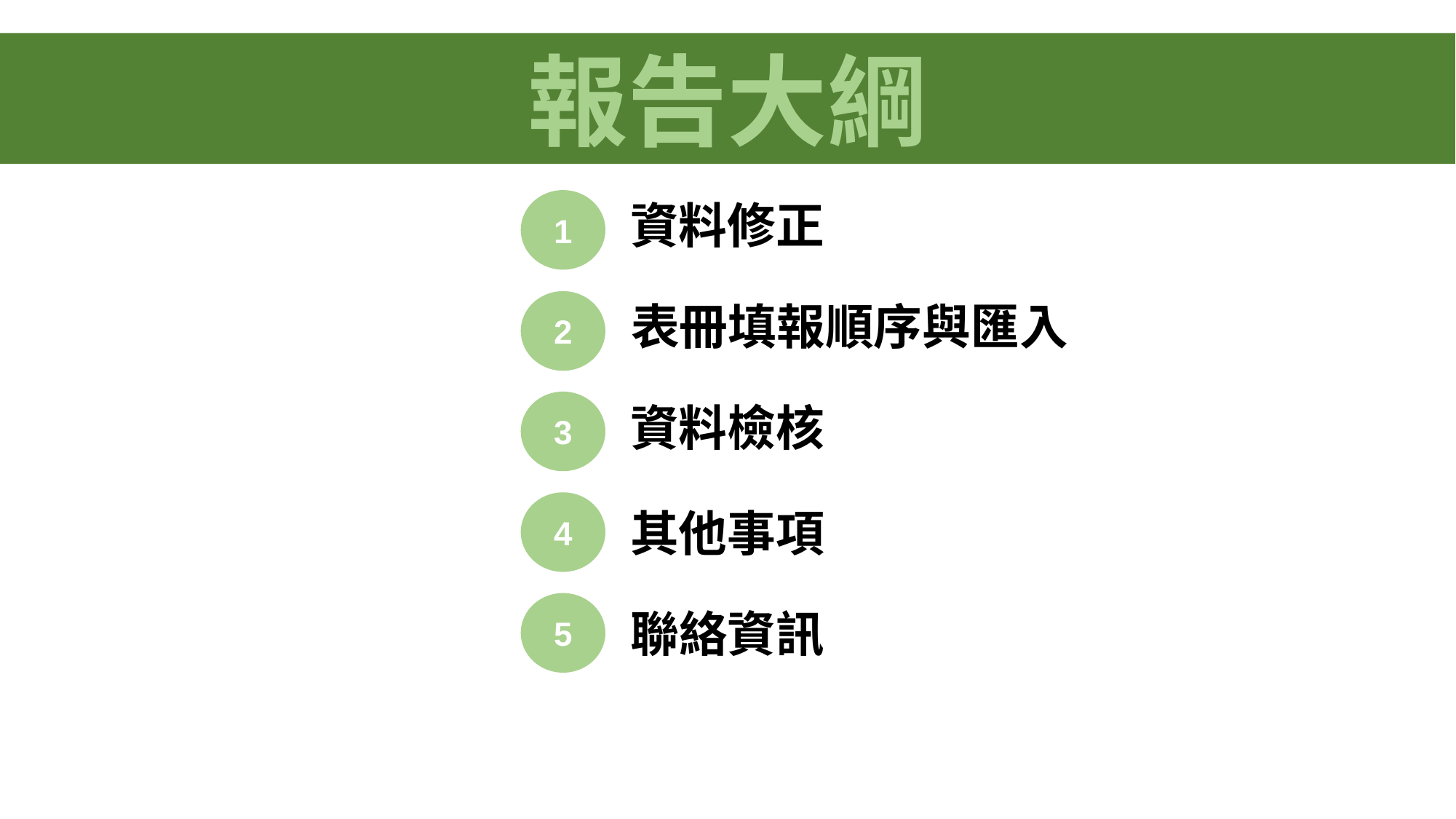

報告大綱
資料修正
1
表冊填報順序與匯入
2
3
資料檢核
4
其他事項
5
聯絡資訊